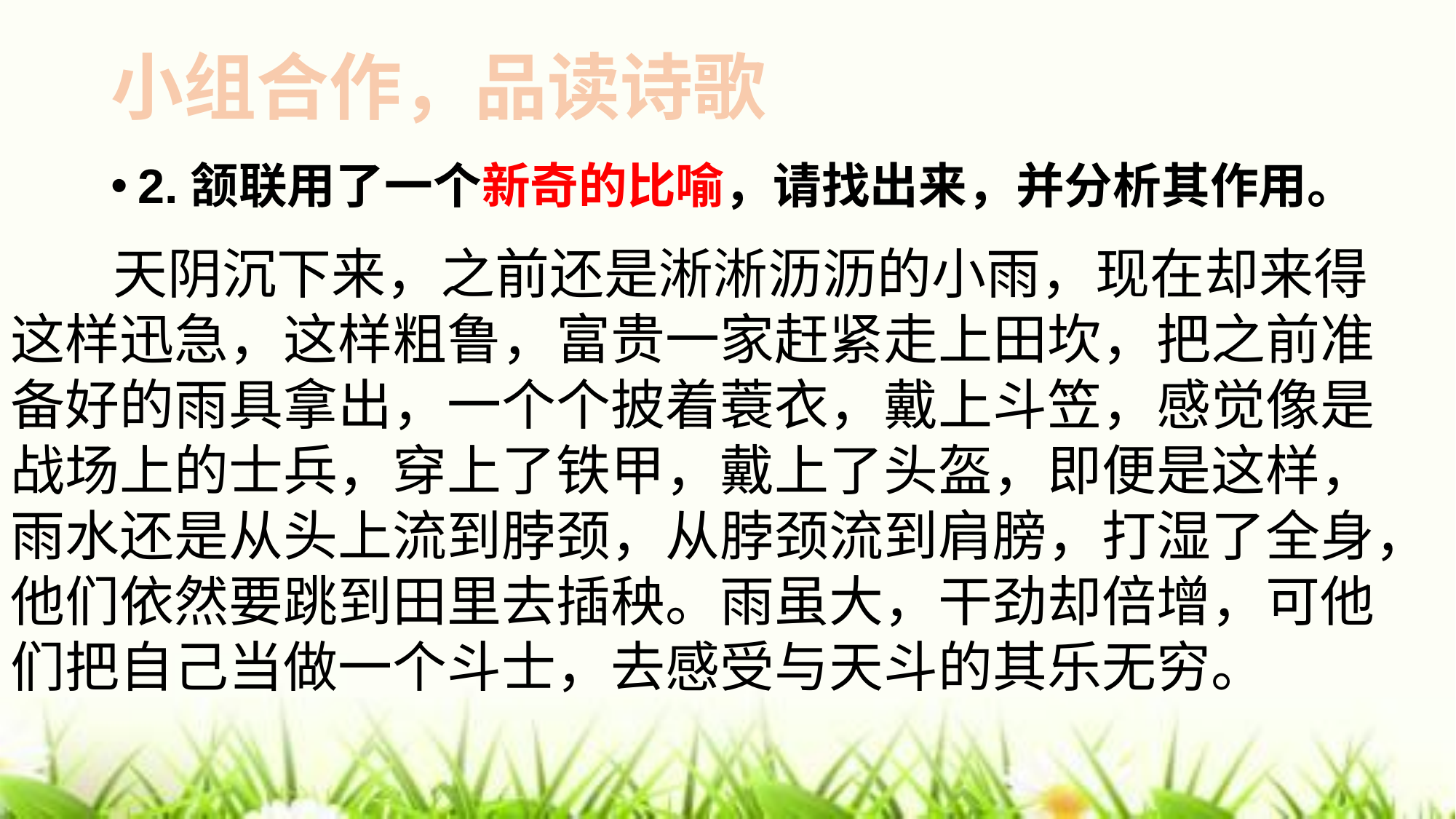

# 小组合作，品读诗歌
2.颔联用了一个新奇的比喻，请找出来，并分析其作用。

       天阴沉下来，之前还是淅淅沥沥的小雨，现在却来得这样迅急，这样粗鲁，富贵一家赶紧走上田坎，把之前准备好的雨具拿出，一个个披着蓑衣，戴上斗笠，感觉像是战场上的士兵，穿上了铁甲，戴上了头盔，即便是这样，雨水还是从头上流到脖颈，从脖颈流到肩膀，打湿了全身，他们依然要跳到田里去插秧。雨虽大，干劲却倍增，可他们把自己当做一个斗士，去感受与天斗的其乐无穷。